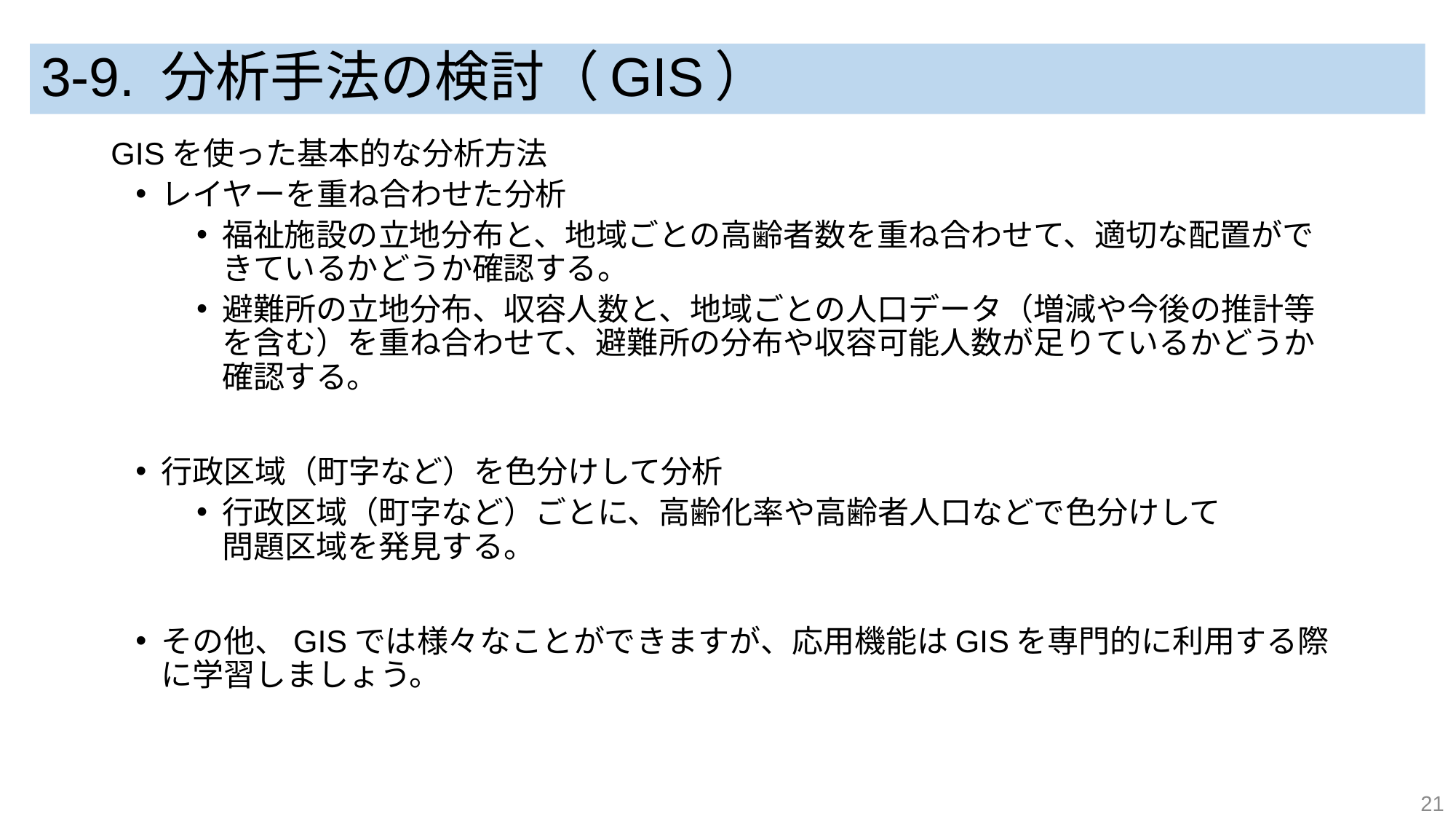

# 3-9. 分析手法の検討（GIS）
GISを使った基本的な分析方法
レイヤーを重ね合わせた分析
福祉施設の立地分布と、地域ごとの高齢者数を重ね合わせて、適切な配置ができているかどうか確認する。
避難所の立地分布、収容人数と、地域ごとの人口データ（増減や今後の推計等を含む）を重ね合わせて、避難所の分布や収容可能人数が足りているかどうか確認する。

行政区域（町字など）を色分けして分析
行政区域（町字など）ごとに、高齢化率や高齢者人口などで色分けして
問題区域を発見する。

その他、GISでは様々なことができますが、応用機能はGISを専門的に利用する際に学習しましょう。
21